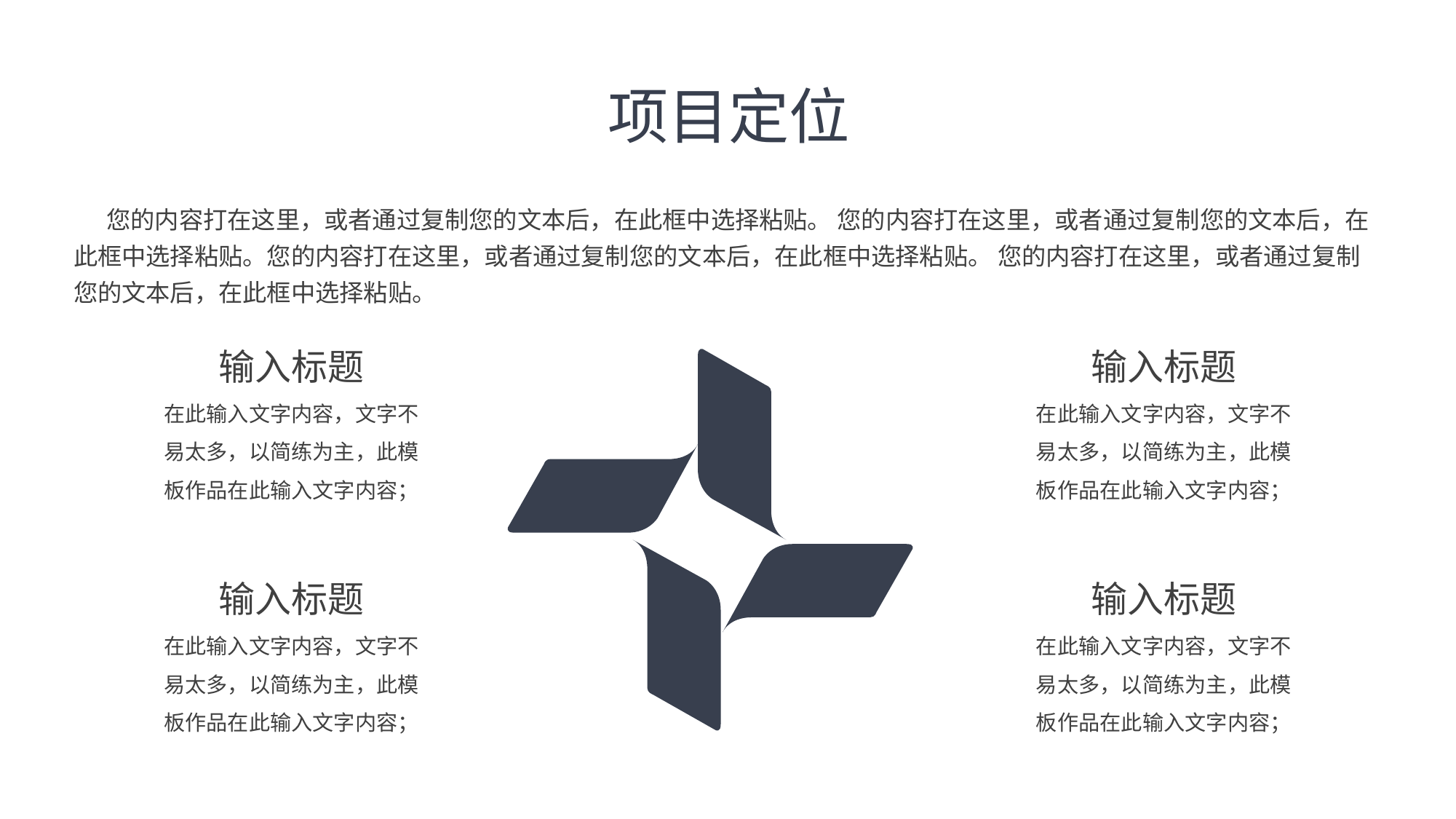

项目定位
     您的内容打在这里，或者通过复制您的文本后，在此框中选择粘贴。 您的内容打在这里，或者通过复制您的文本后，在此框中选择粘贴。您的内容打在这里，或者通过复制您的文本后，在此框中选择粘贴。 您的内容打在这里，或者通过复制您的文本后，在此框中选择粘贴。
输入标题
在此输入文字内容，文字不易太多，以简练为主，此模板作品在此输入文字内容；
输入标题
在此输入文字内容，文字不易太多，以简练为主，此模板作品在此输入文字内容；

输入标题
在此输入文字内容，文字不易太多，以简练为主，此模板作品在此输入文字内容；
输入标题
在此输入文字内容，文字不易太多，以简练为主，此模板作品在此输入文字内容；